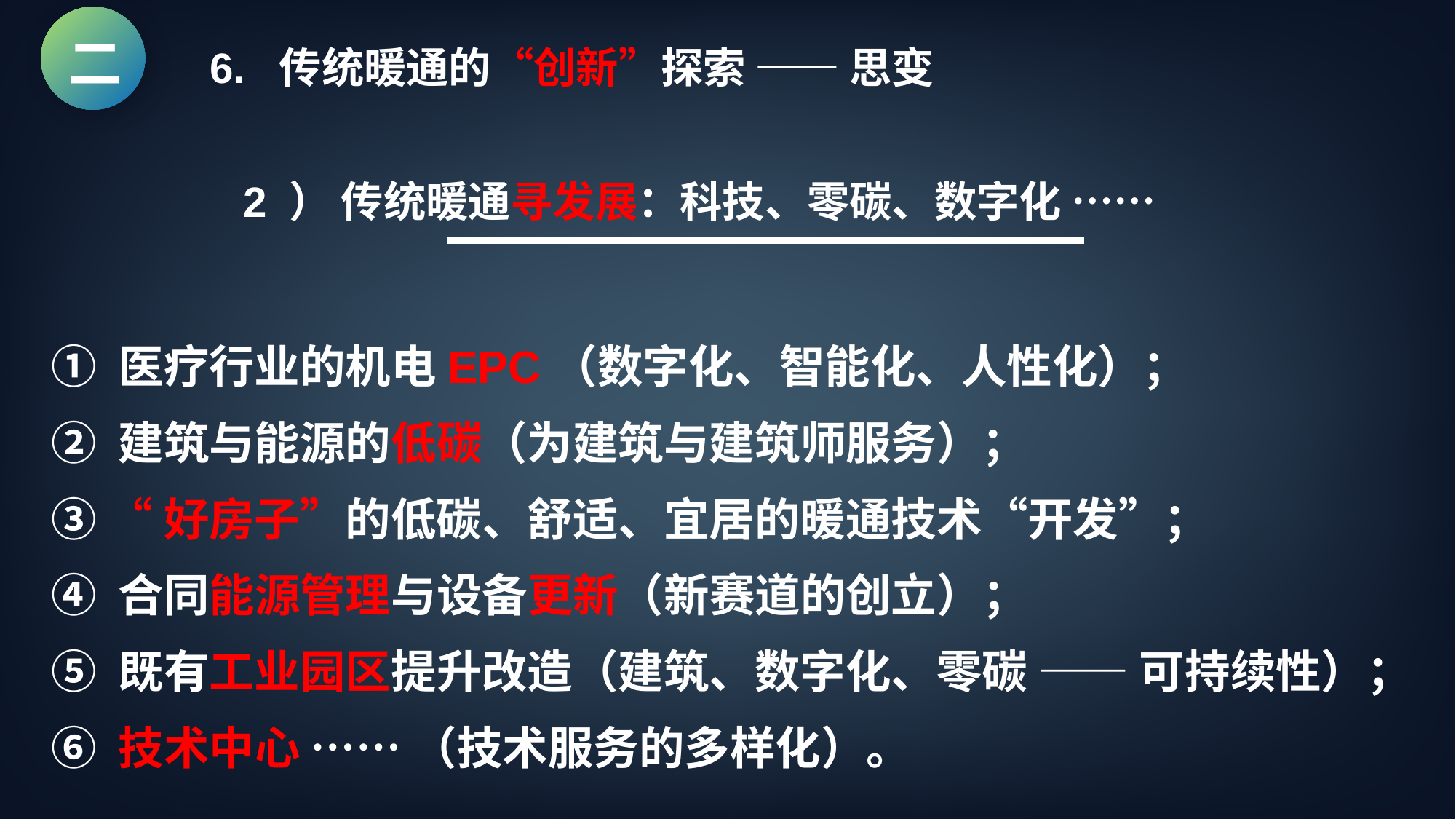

二        6.  传统暖通的“创新”探索 —— 思变

2 ） 传统暖通寻发展：科技、零碳、数字化 ……
① 医疗行业的机电EPC（数字化、智能化、人性化）；
② 建筑与能源的低碳（为建筑与建筑师服务）；
③ “好房子”的低碳、舒适、宜居的暖通技术“开发”；
④ 合同能源管理与设备更新（新赛道的创立）；
⑤ 既有工业园区提升改造（建筑、数字化、零碳 —— 可持续性）；
⑥ 技术中心 …… （技术服务的多样化）。